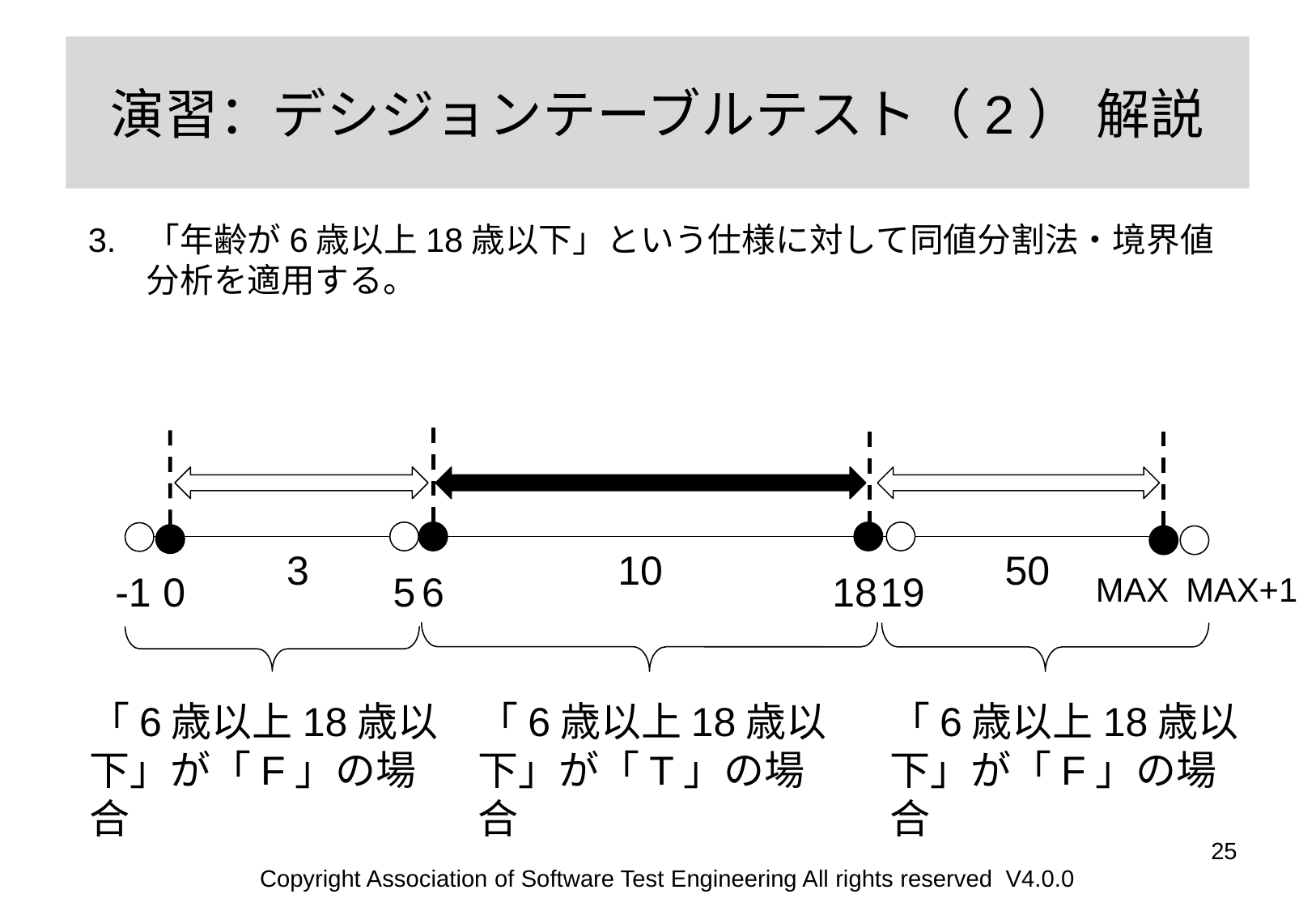

# 演習：デシジョンテーブルテスト（2） 解説
「年齢が6歳以上18歳以下」という仕様に対して同値分割法・境界値分析を適用する。

3
10
50
5
6
18
19
-1
0
MAX+1
MAX
「6歳以上18歳以下」が「F」の場合
「6歳以上18歳以下」が「T」の場合
「6歳以上18歳以下」が「F」の場合
25
Copyright Association of Software Test Engineering All rights reserved  V4.0.0